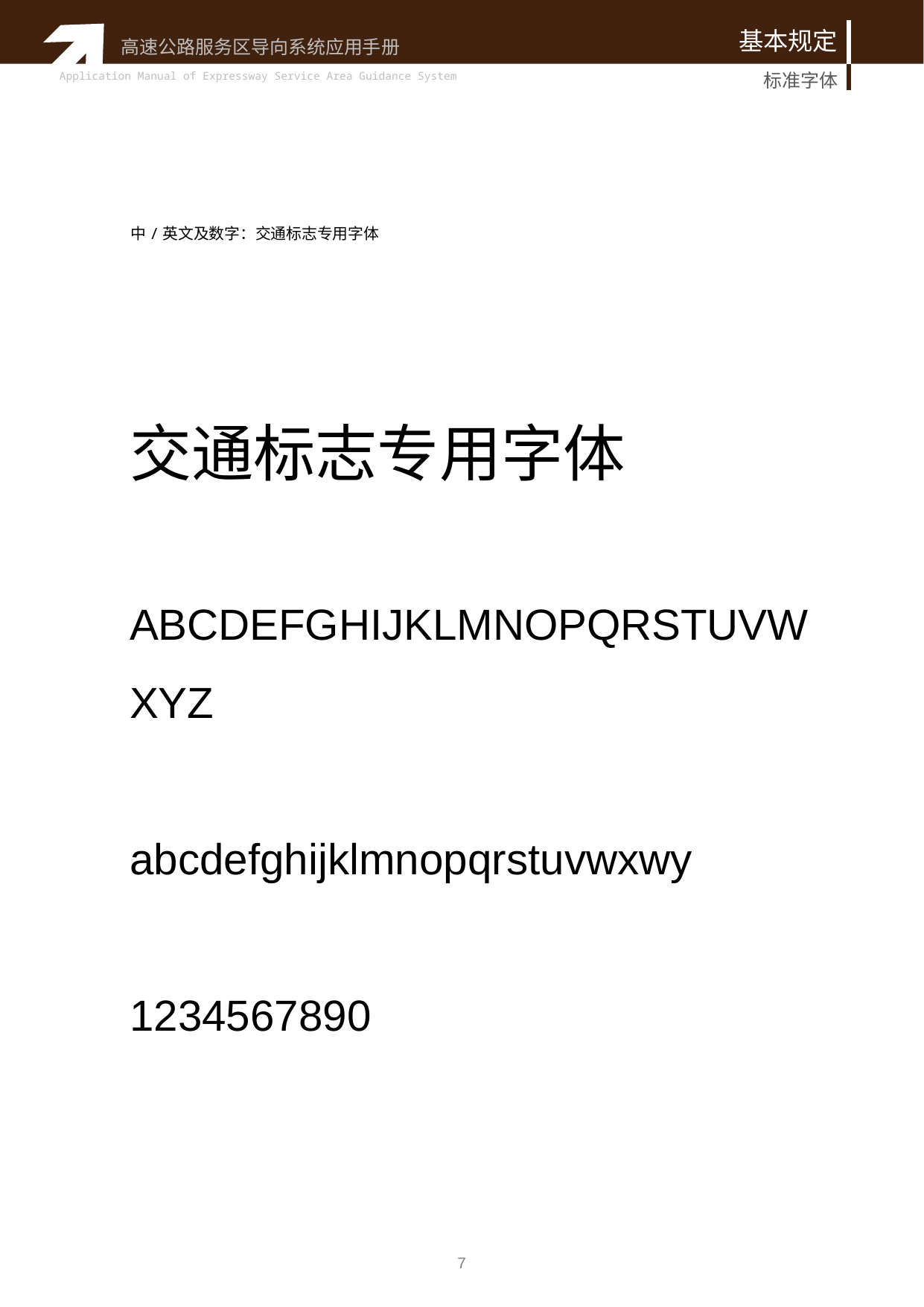

基本规定
标准字体
中/英文及数字：交通标志专用字体
交通标志专用字体
ABCDEFGHIJKLMNOPQRSTUVWXYZ

abcdefghijklmnopqrstuvwxwy

1234567890